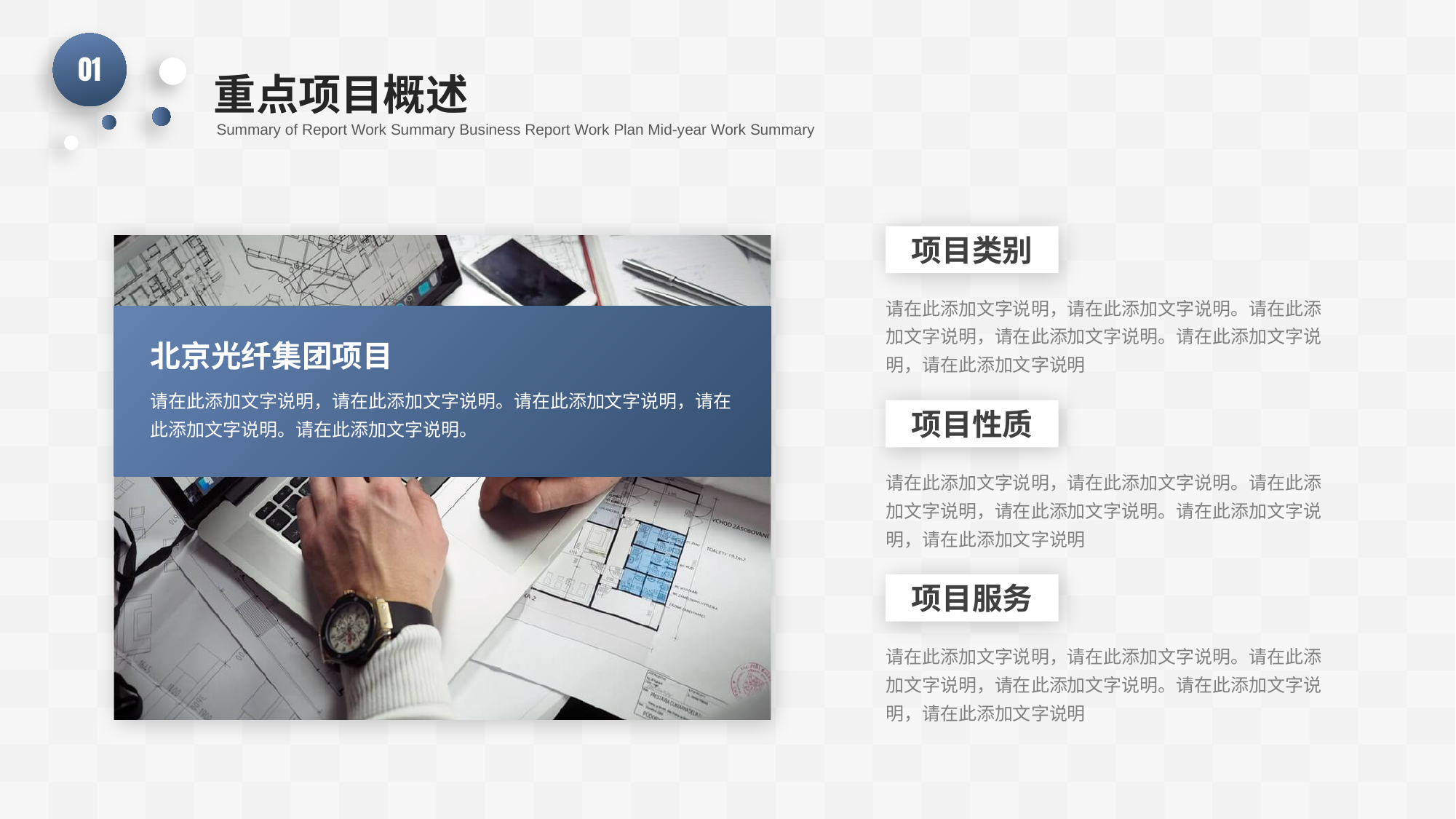

01

重点项目概述

Summary of Report Work Summary Business Report Work Plan Mid-year Work Summary

项目类别
请在此添加文字说明，请在此添加文字说明。请在此添加文字说明，请在此添加文字说明。请在此添加文字说明，请在此添加文字说明

北京光纤集团项目
请在此添加文字说明，请在此添加文字说明。请在此添加文字说明，请在此添加文字说明。请在此添加文字说明。
项目性质
请在此添加文字说明，请在此添加文字说明。请在此添加文字说明，请在此添加文字说明。请在此添加文字说明，请在此添加文字说明
项目服务
请在此添加文字说明，请在此添加文字说明。请在此添加文字说明，请在此添加文字说明。请在此添加文字说明，请在此添加文字说明